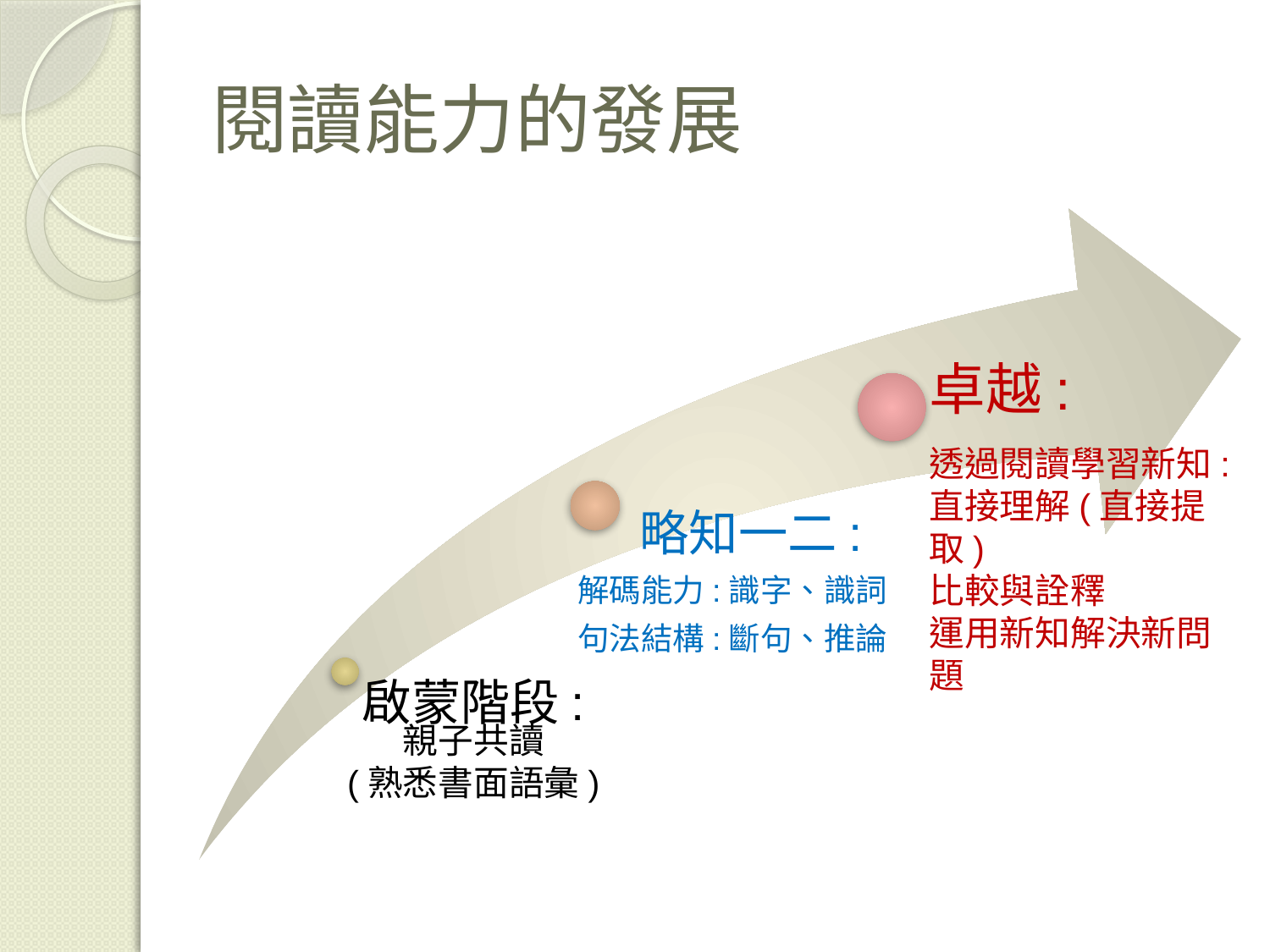

# 閱讀能力的發展
啟蒙階段:
親子共讀
(熟悉書面語彙)
略知一二:
解碼能力:識字、識詞
句法結構:斷句、推論
卓越:
透過閱讀學習新知:
直接理解(直接提取)
比較與詮釋
運用新知解決新問題